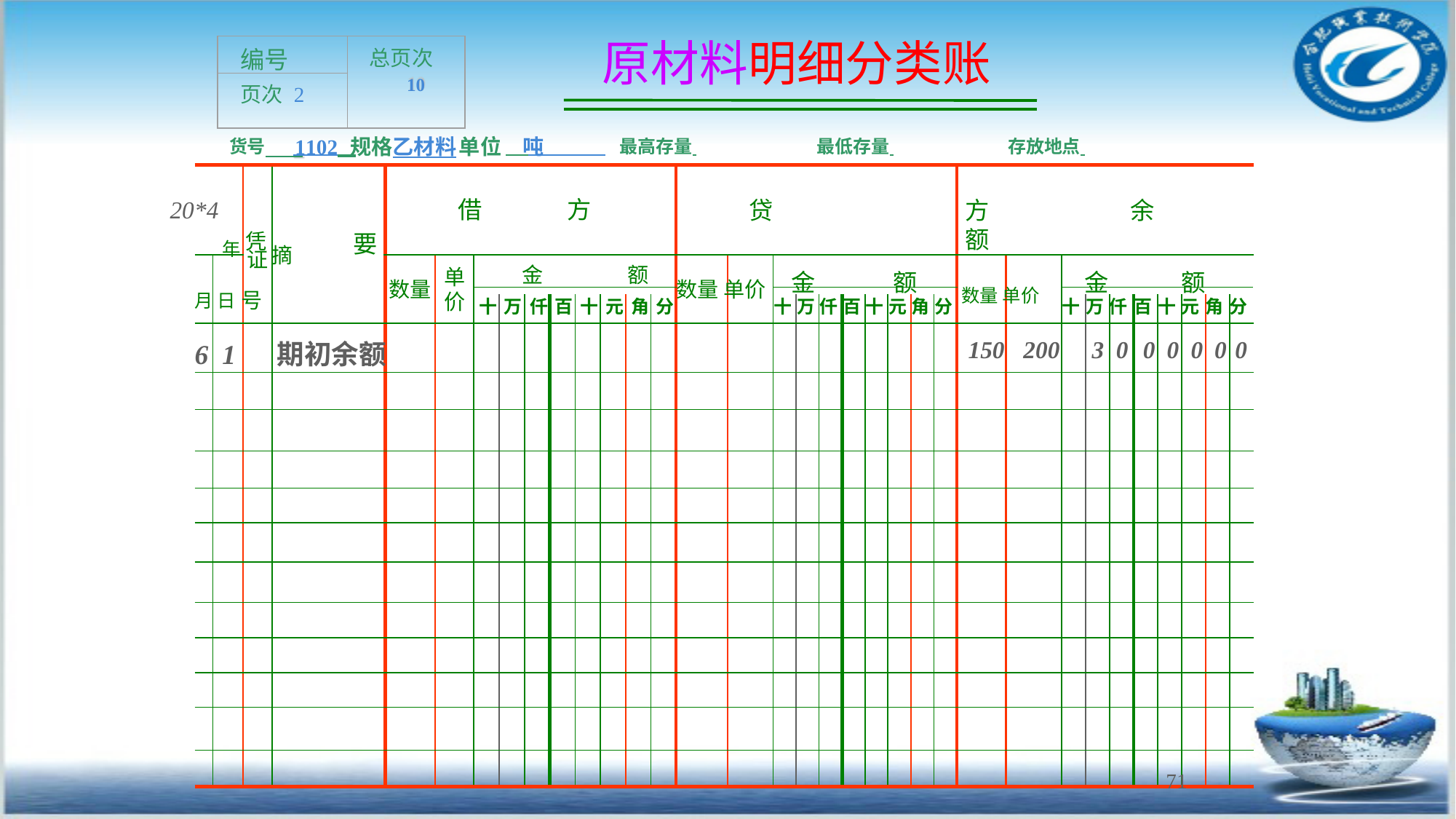

# 原材料明细分类账
| 编号 | 总页次 10 |
| --- | --- |
| 页次 2 |  |

1102	规格乙材料	单位	吨
货号
最高存量 	最低存量 	存放地点

贷	方	余	额

20*4
借
方
年凭 摘
要
证

金	额	数量 单价	金	额
金
额
单
价
数量
数量 单价
月 日号
| 十 | 万 | 仟 | 百 | 十 | 元 | 角 | 分 |  |  | 十 | 万 | 仟 | 百 | 十 | 元 | 角 | 分 |  |  | 十 | 万 | 仟 | 百 | 十 | 元 | 角 | 分 |
| --- | --- | --- | --- | --- | --- | --- | --- | --- | --- | --- | --- | --- | --- | --- | --- | --- | --- | --- | --- | --- | --- | --- | --- | --- | --- | --- | --- |
|  |  |  |  |  |  |  |  |  |  |  |  |  |  |  |  |  |  | 150 | 200 |  | 3 | 0 | 0 | 0 | 0 | 0 | 0 |

6  1
期初余额

71